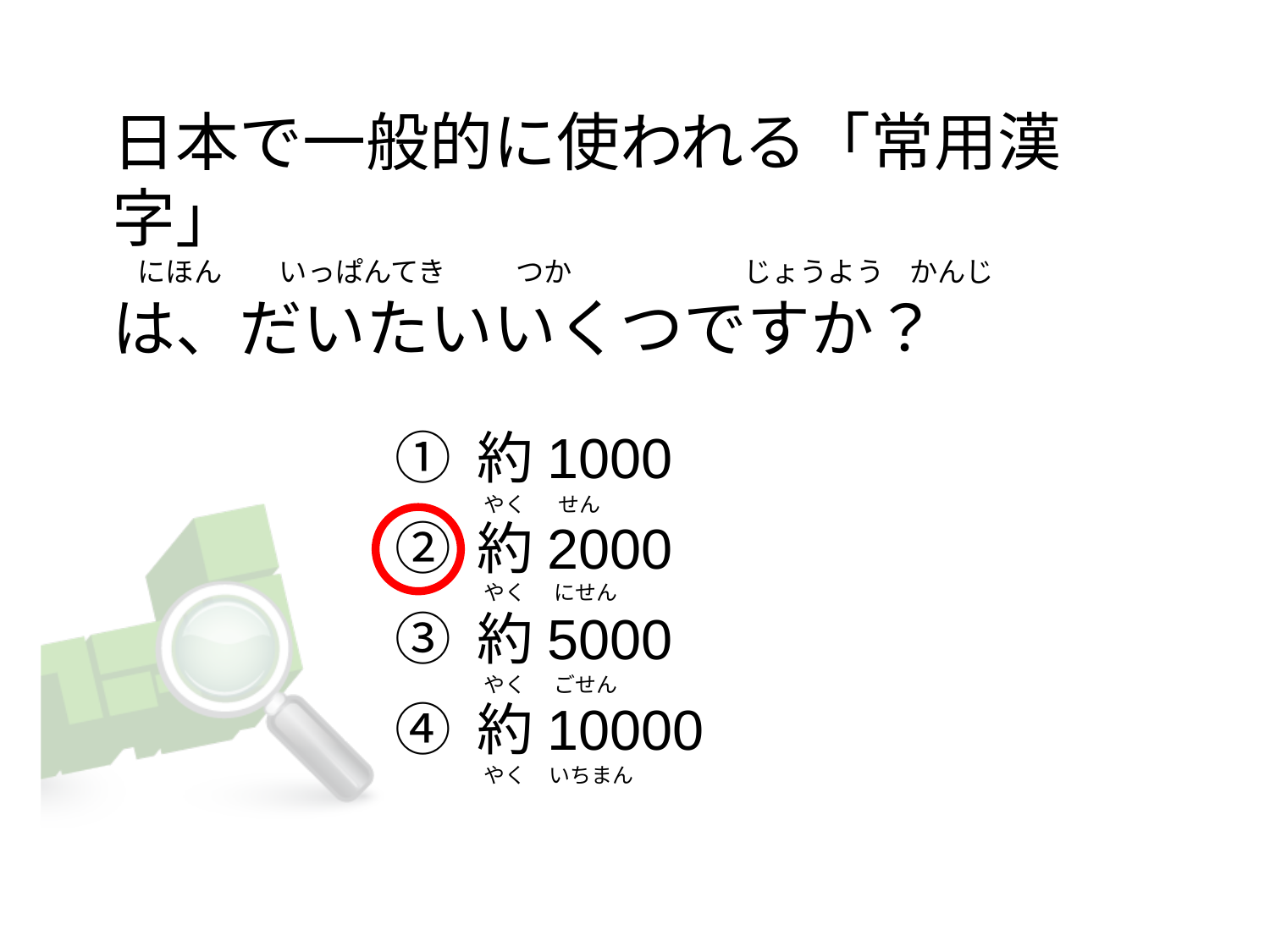

# 日本で一般的に使われる「常用漢字」     にほん         いっぱんてき           つか                           じょうよう    かんじ は、だいたいいくつですか？
① 約1000
② 約2000
③ 約5000
④ 約10000
 やく       せん

 やく      にせん
 やく      ごせん
 やく     いちまん